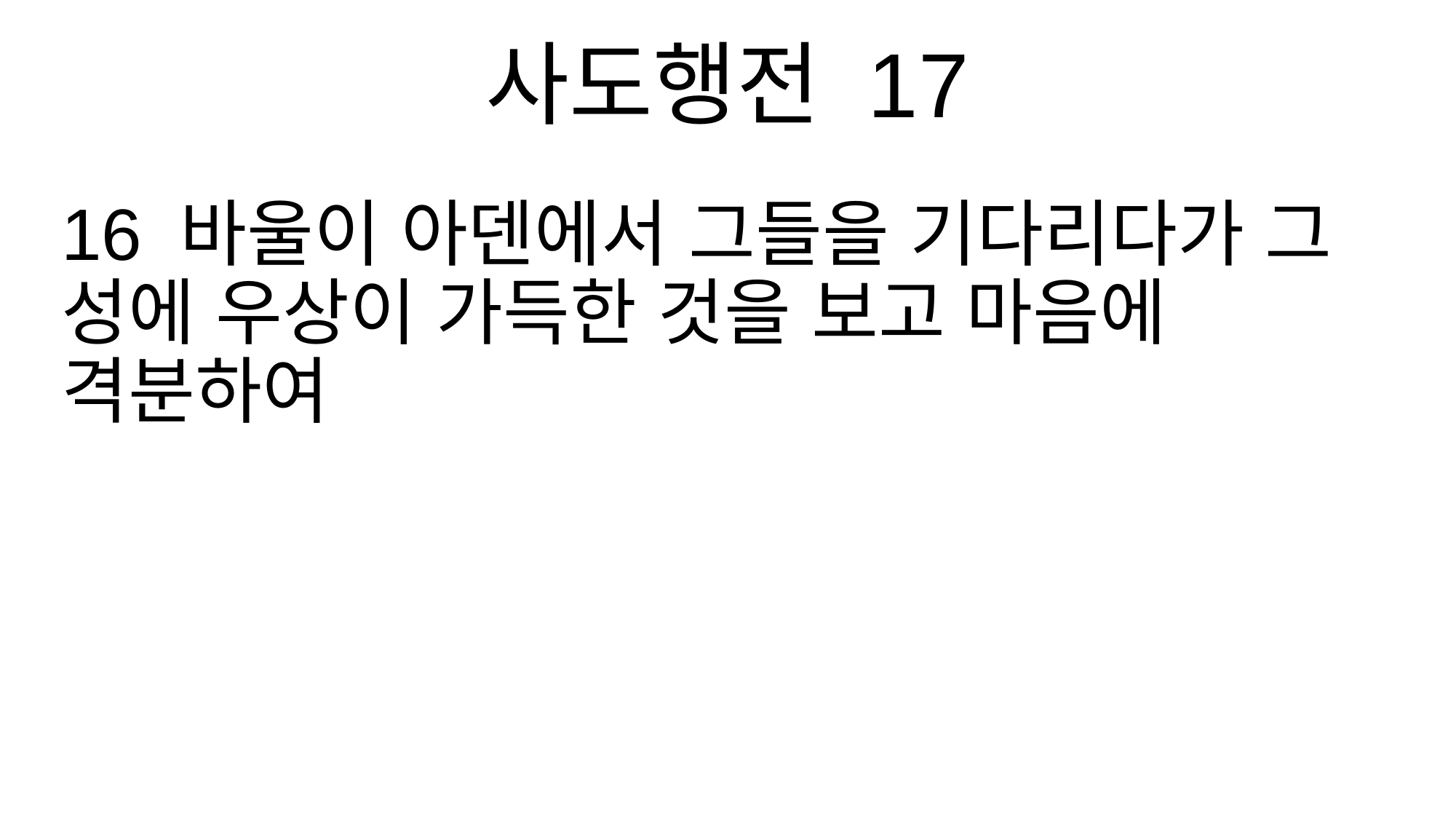

사도행전 17
16 바울이 아덴에서 그들을 기다리다가 그 성에 우상이 가득한 것을 보고 마음에 격분하여